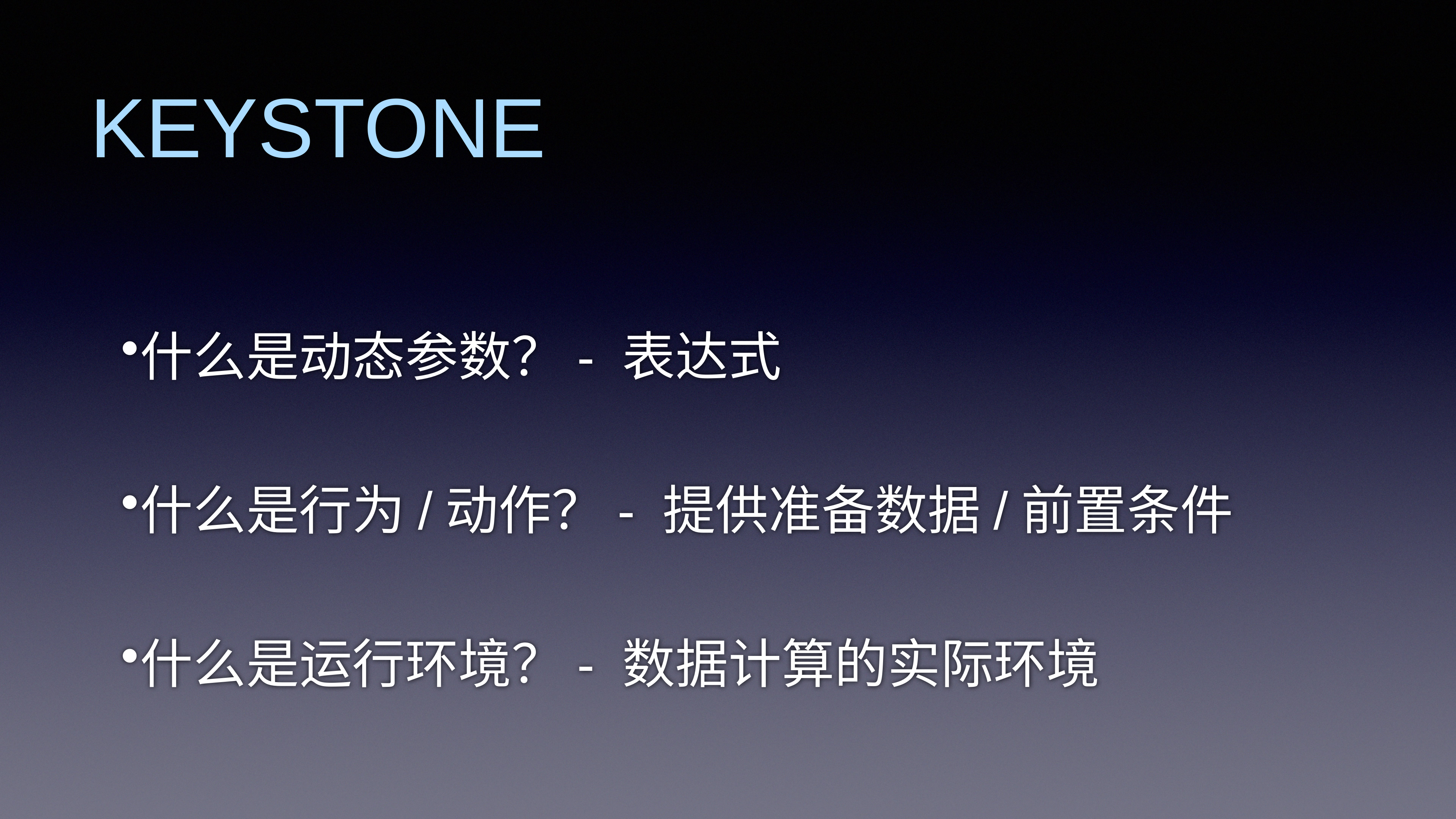

KEYSTONE
什么是动态参数？- 表达式
什么是行为/动作？- 提供准备数据/前置条件
什么是运行环境？- 数据计算的实际环境